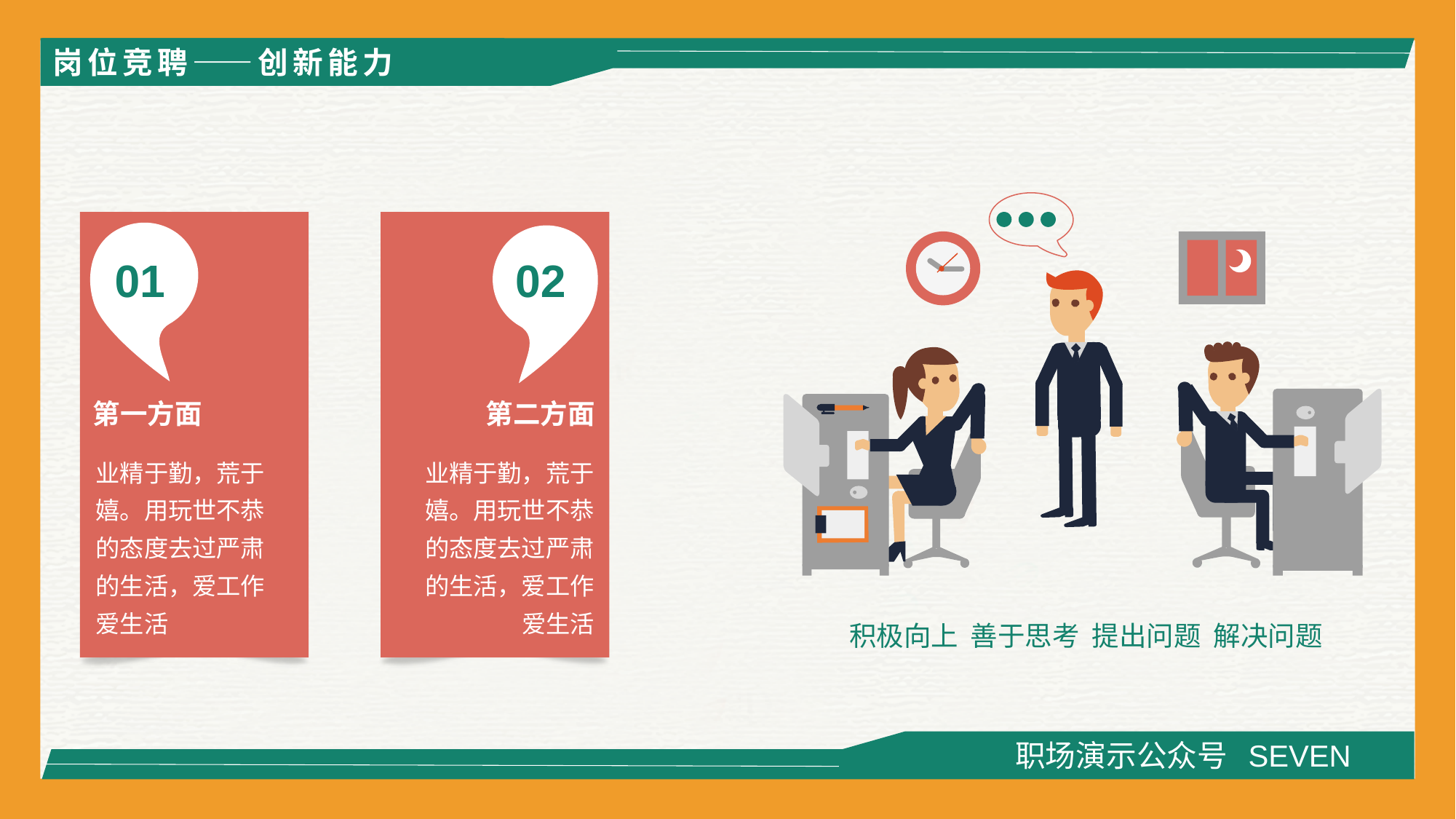

岗位竞聘——创新能力

01
02

第一方面
第二方面

业精于勤，荒于嬉。用玩世不恭的态度去过严肃的生活，爱工作爱生活
业精于勤，荒于嬉。用玩世不恭的态度去过严肃的生活，爱工作爱生活

积极向上  善于思考  提出问题  解决问题
职场演示公众号  SEVEN